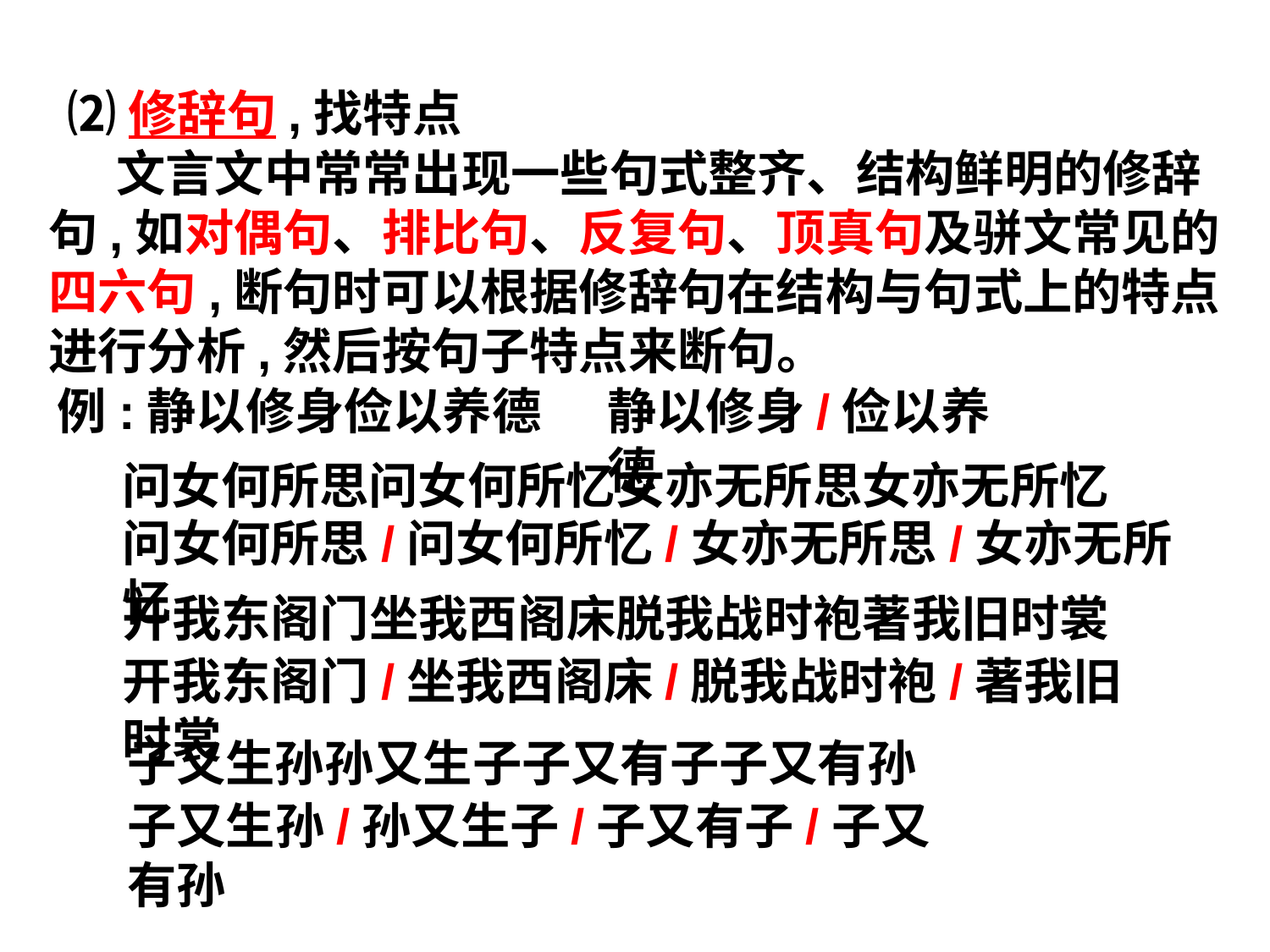

⑵修辞句,找特点
     文言文中常常出现一些句式整齐、结构鲜明的修辞句,如对偶句、排比句、反复句、顶真句及骈文常见的四六句,断句时可以根据修辞句在结构与句式上的特点进行分析,然后按句子特点来断句。
例:静以修身俭以养德
静以修身/俭以养德
问女何所思问女何所忆女亦无所思女亦无所忆
问女何所思/问女何所忆/女亦无所思/女亦无所忆
开我东阁门坐我西阁床脱我战时袍著我旧时裳
开我东阁门/坐我西阁床/脱我战时袍/著我旧时裳
子又生孙孙又生子子又有子子又有孙
子又生孙/孙又生子/子又有子/子又有孙